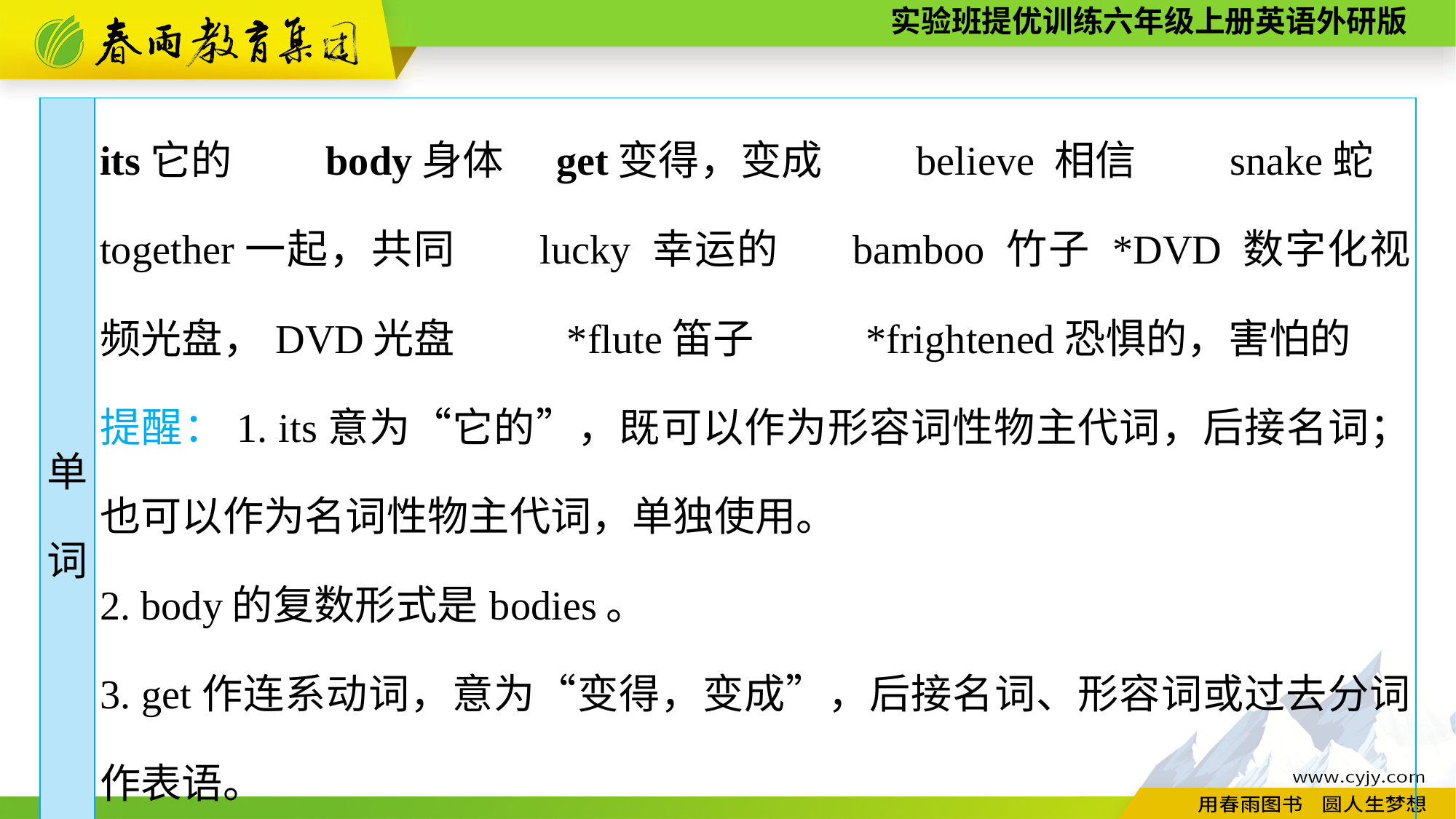

| 单 词 | its它的　　body身体　get变得，变成　　believe 相信　　snake蛇 together一起，共同 lucky 幸运的 bamboo 竹子 \*DVD 数字化视频光盘，DVD光盘 \*flute笛子 \*frightened恐惧的，害怕的 提醒：1. its意为“它的”，既可以作为形容词性物主代词，后接名词；也可以作为名词性物主代词，单独使用。 2. body的复数形式是bodies。 3. get作连系动词，意为“变得，变成”，后接名词、形容词或过去分词作表语。 4. lucky是由名词luck转变而来的形容词，其副词形式为luckily。 |
| --- | --- |